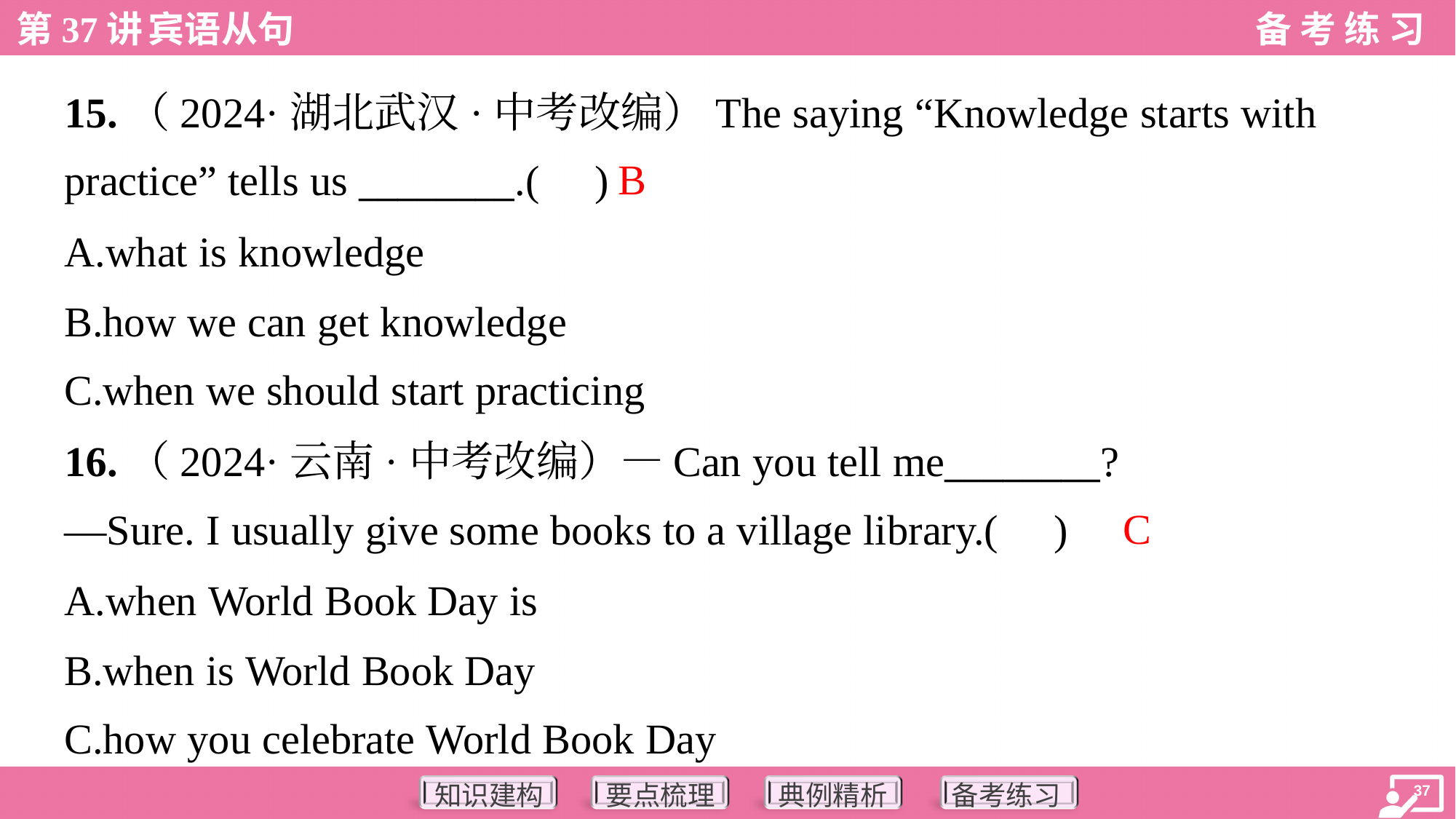

15.（2024·湖北武汉·中考改编）The saying “Knowledge starts with
practice” tells us ________.(     )
B
A.what is knowledge
B.how we can get knowledge
C.when we should start practicing
16.（2024·云南·中考改编）—Can you tell me________?
—Sure. I usually give some books to a village library.(     )
C
A.when World Book Day is
B.when is World Book Day
C.how you celebrate World Book Day